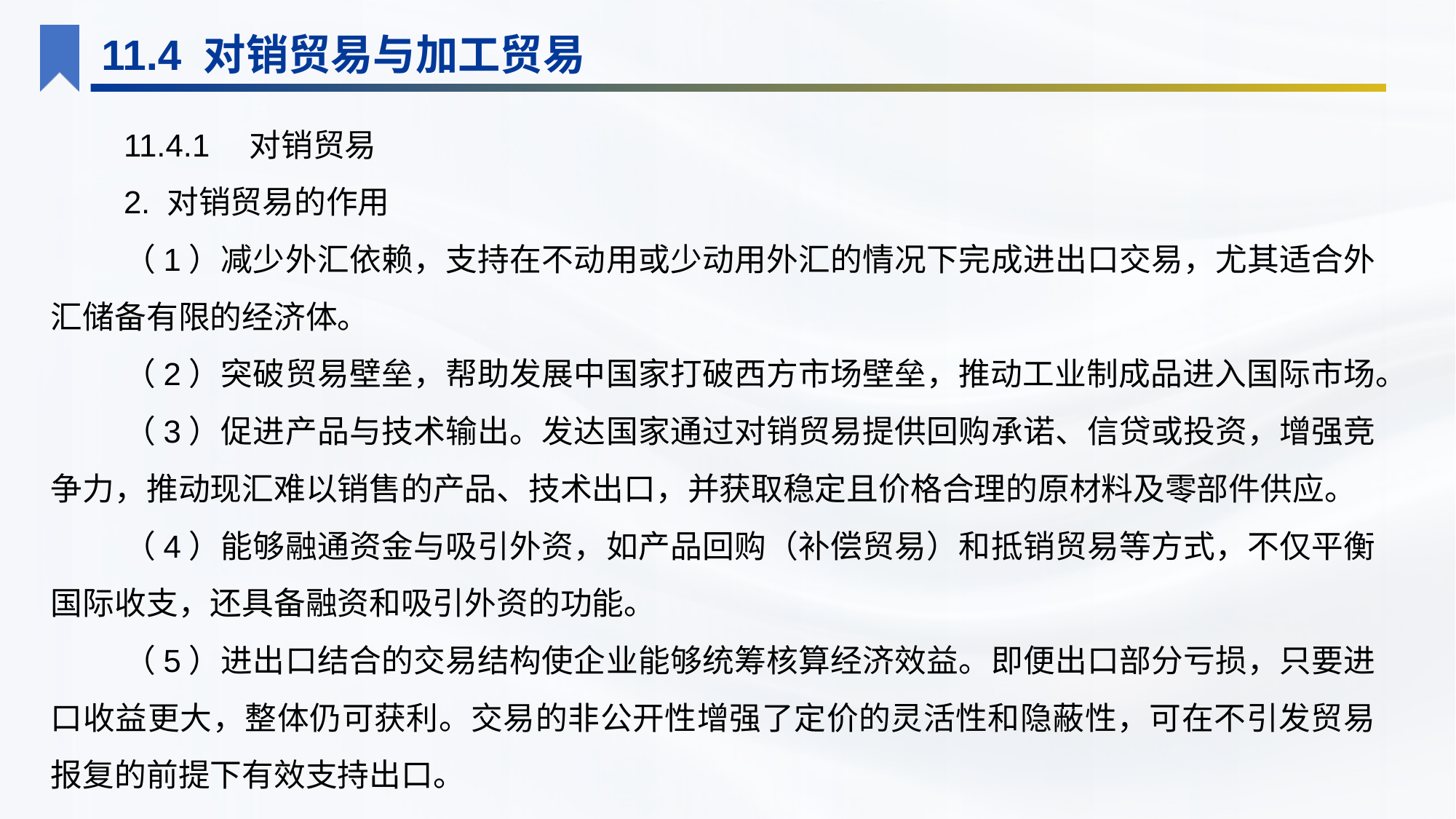

11.4 对销贸易与加工贸易
11.4.1　对销贸易
2. 对销贸易的作用
（1）减少外汇依赖，支持在不动用或少动用外汇的情况下完成进出口交易，尤其适合外汇储备有限的经济体。
（2）突破贸易壁垒，帮助发展中国家打破西方市场壁垒，推动工业制成品进入国际市场。
（3）促进产品与技术输出。发达国家通过对销贸易提供回购承诺、信贷或投资，增强竞争力，推动现汇难以销售的产品、技术出口，并获取稳定且价格合理的原材料及零部件供应。
（4）能够融通资金与吸引外资，如产品回购（补偿贸易）和抵销贸易等方式，不仅平衡国际收支，还具备融资和吸引外资的功能。
（5）进出口结合的交易结构使企业能够统筹核算经济效益。即便出口部分亏损，只要进口收益更大，整体仍可获利。交易的非公开性增强了定价的灵活性和隐蔽性，可在不引发贸易报复的前提下有效支持出口。